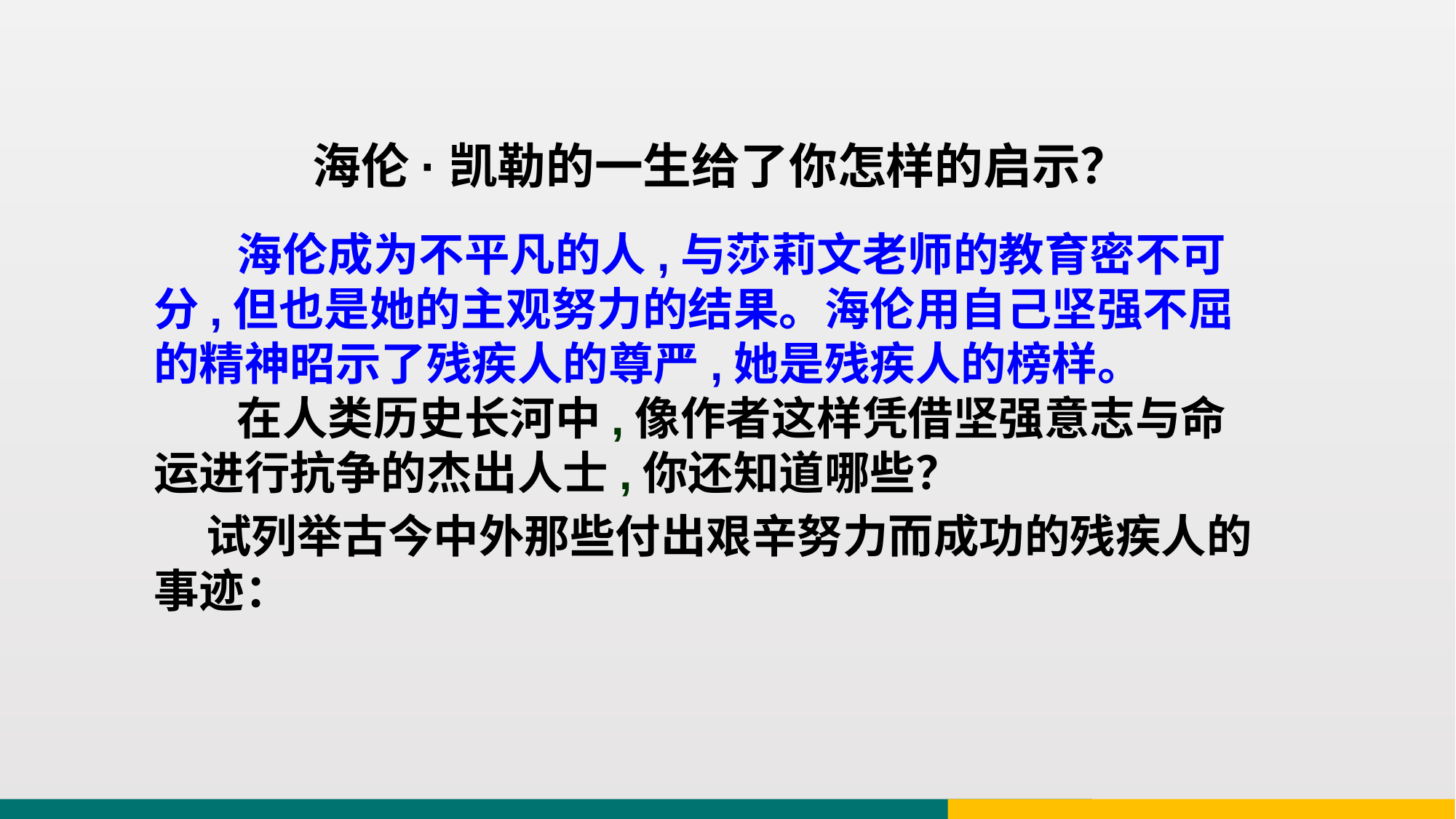

海伦·凯勒的一生给了你怎样的启示？
       海伦成为不平凡的人,与莎莉文老师的教育密不可分,但也是她的主观努力的结果。海伦用自己坚强不屈的精神昭示了残疾人的尊严,她是残疾人的榜样。
       在人类历史长河中,像作者这样凭借坚强意志与命运进行抗争的杰出人士,你还知道哪些？
    试列举古今中外那些付出艰辛努力而成功的残疾人的事迹：